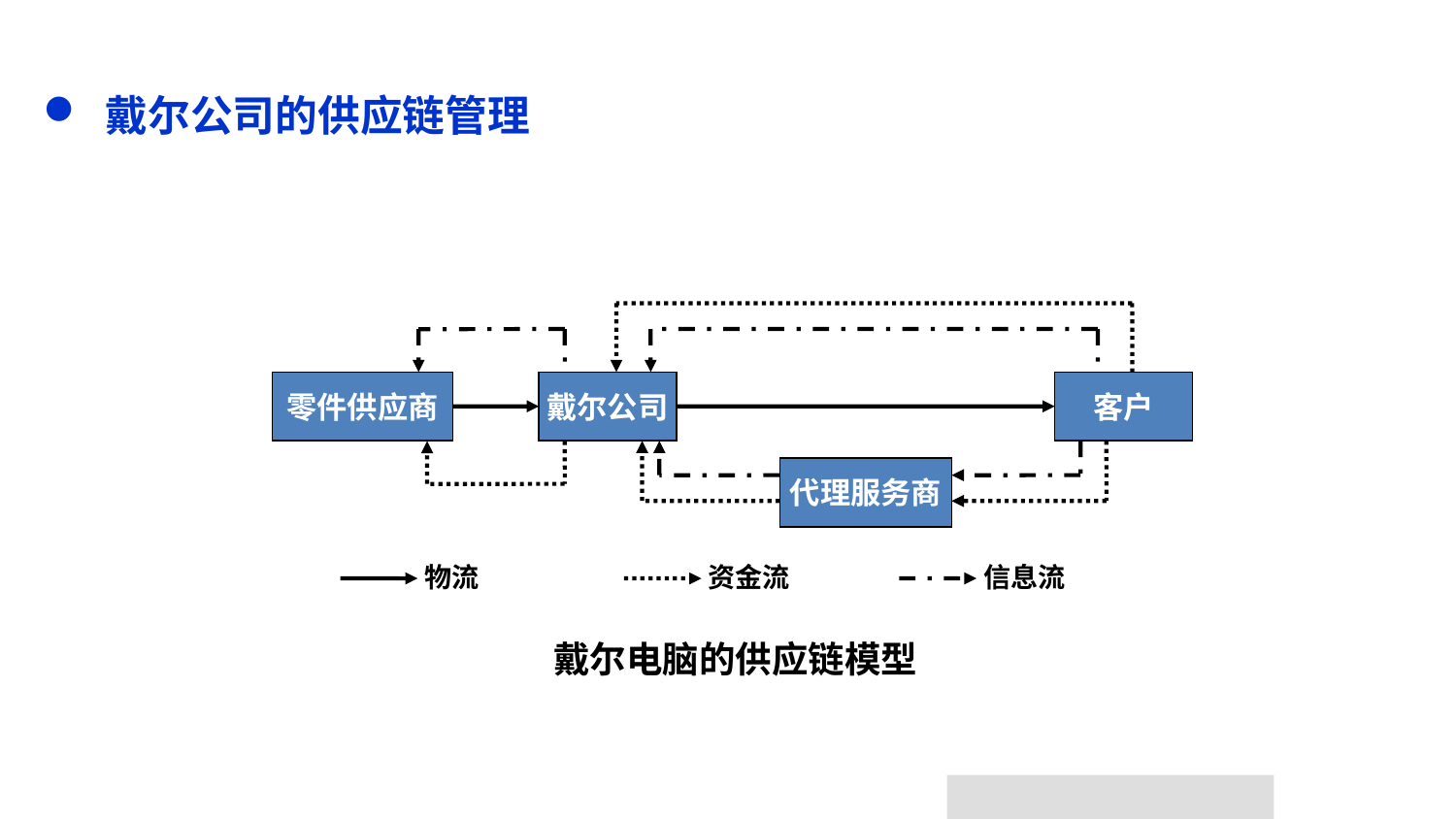

戴尔公司的供应链管理

零件供应商
戴尔公司
客户

代理服务商

物流
资金流
信息流

戴尔电脑的供应链模型